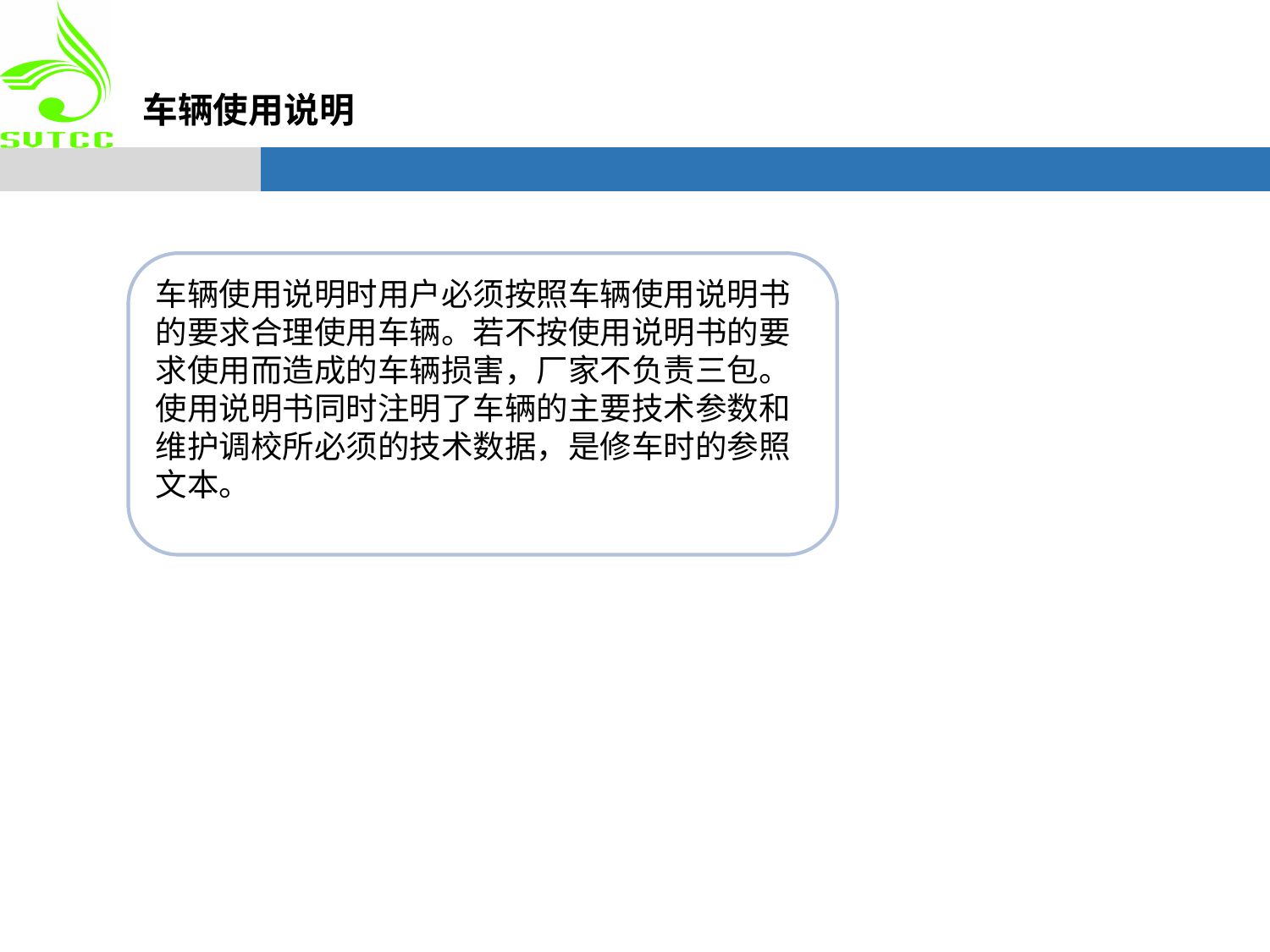

车辆使用说明
车辆使用说明时用户必须按照车辆使用说明书的要求合理使用车辆。若不按使用说明书的要求使用而造成的车辆损害，厂家不负责三包。使用说明书同时注明了车辆的主要技术参数和维护调校所必须的技术数据，是修车时的参照文本。